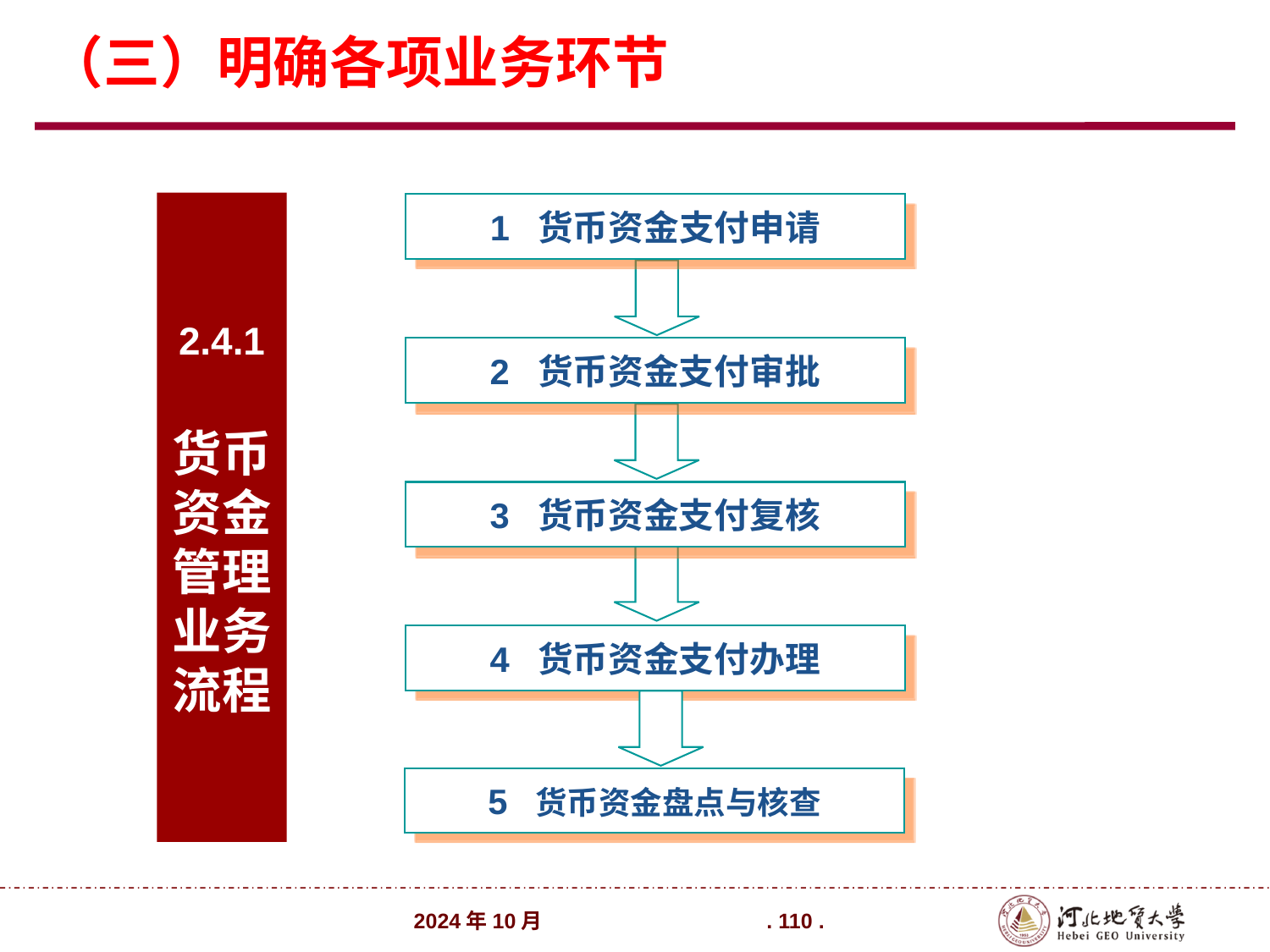

（三）明确各项业务环节
2.4.1
货币资金管理业务流程
1  货币资金支付申请

2  货币资金支付审批

3  货币资金支付复核

4  货币资金支付办理

5  货币资金盘点与核查
2024年10月                                             . 110 .